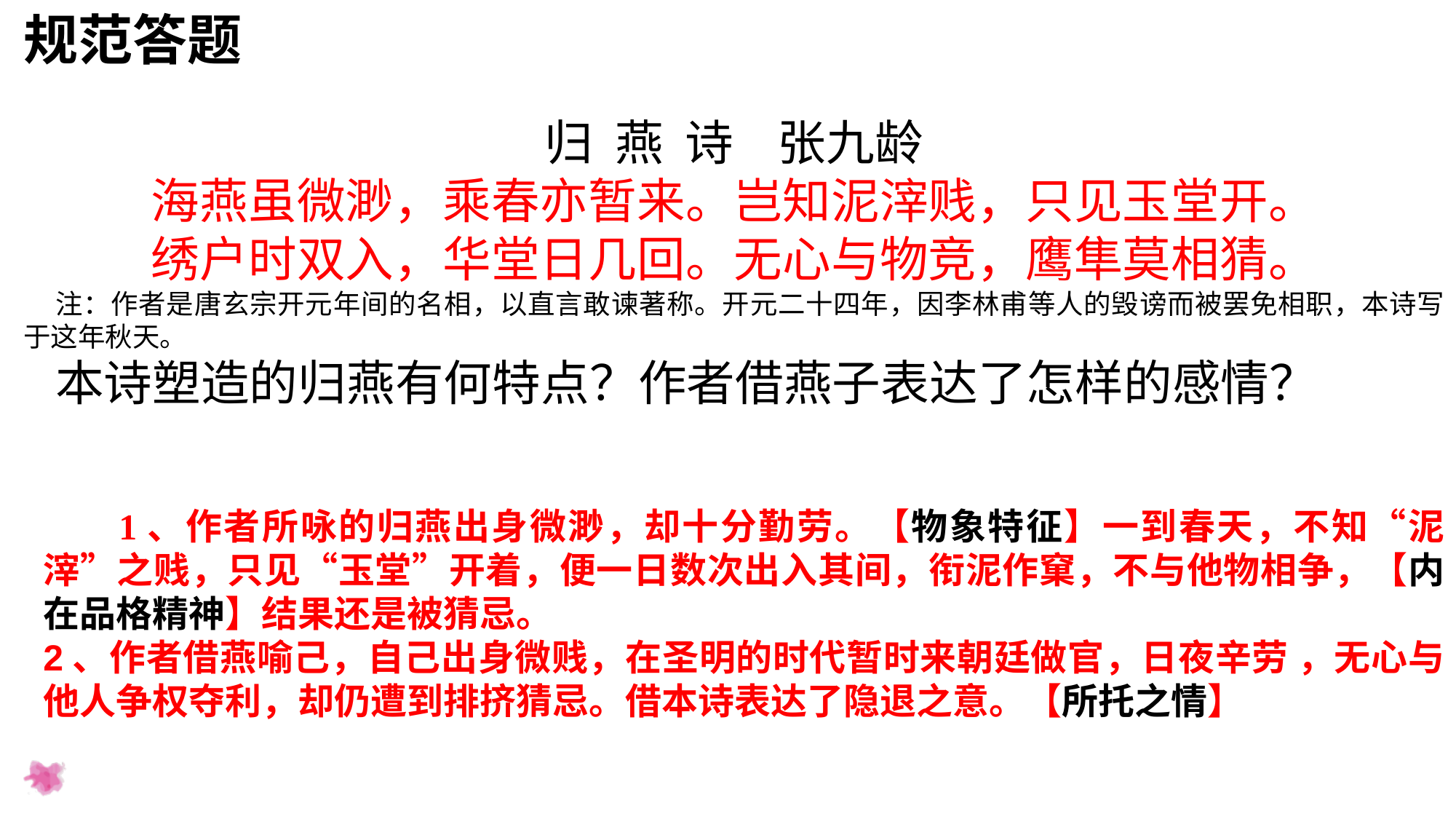

规范答题
归  燕  诗    张九龄
海燕虽微渺，乘春亦暂来。岂知泥滓贱，只见玉堂开。
绣户时双入，华堂日几回。无心与物竞，鹰隼莫相猜。
注：作者是唐玄宗开元年间的名相，以直言敢谏著称。开元二十四年，因李林甫等人的毁谤而被罢免相职，本诗写于这年秋天。
本诗塑造的归燕有何特点？作者借燕子表达了怎样的感情？
    1、作者所咏的归燕出身微渺，却十分勤劳。【物象特征】一到春天，不知“泥滓”之贱，只见“玉堂”开着，便一日数次出入其间，衔泥作窠，不与他物相争，【内在品格精神】结果还是被猜忌。
2、作者借燕喻己，自己出身微贱，在圣明的时代暂时来朝廷做官，日夜辛劳 ，无心与他人争权夺利，却仍遭到排挤猜忌。借本诗表达了隐退之意。【所托之情】